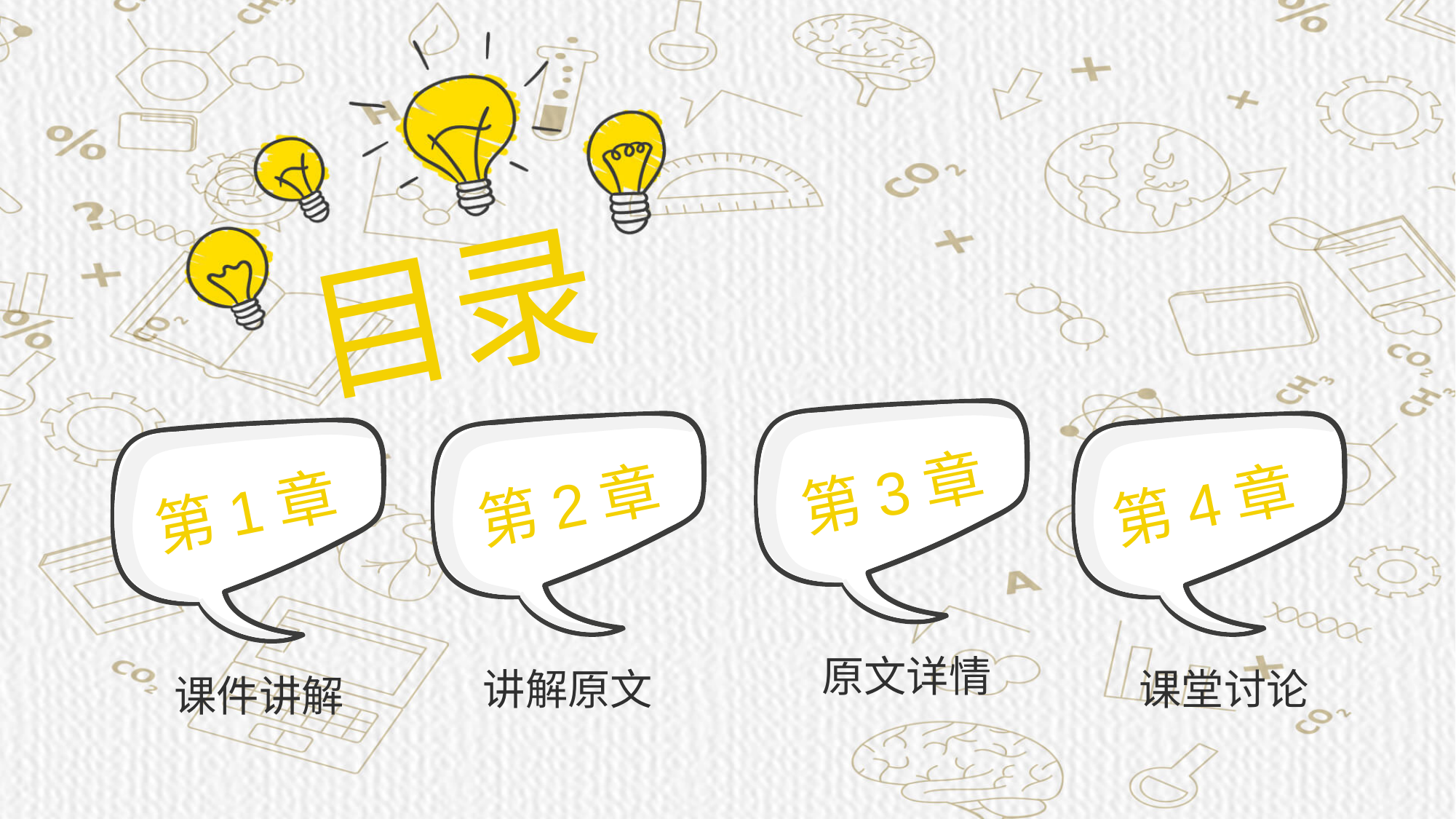

目录

第3章

第2章

第4章

第1章
原文详情
讲解原文
课堂讨论
课件讲解